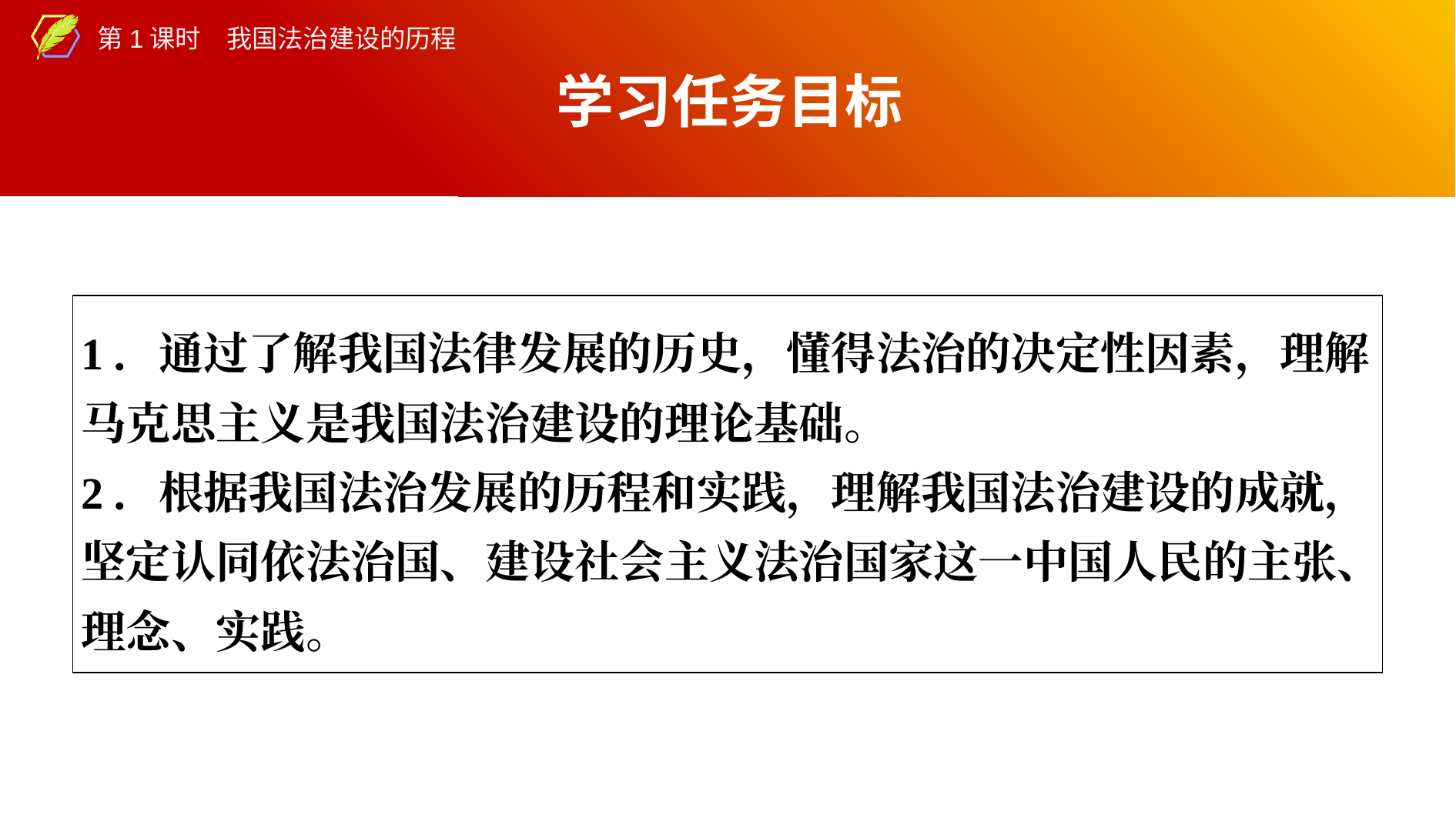

学习任务目标
| 1．通过了解我国法律发展的历史，懂得法治的决定性因素，理解马克思主义是我国法治建设的理论基础。 2．根据我国法治发展的历程和实践，理解我国法治建设的成就，坚定认同依法治国、建设社会主义法治国家这一中国人民的主张、理念、实践。 |
| --- |